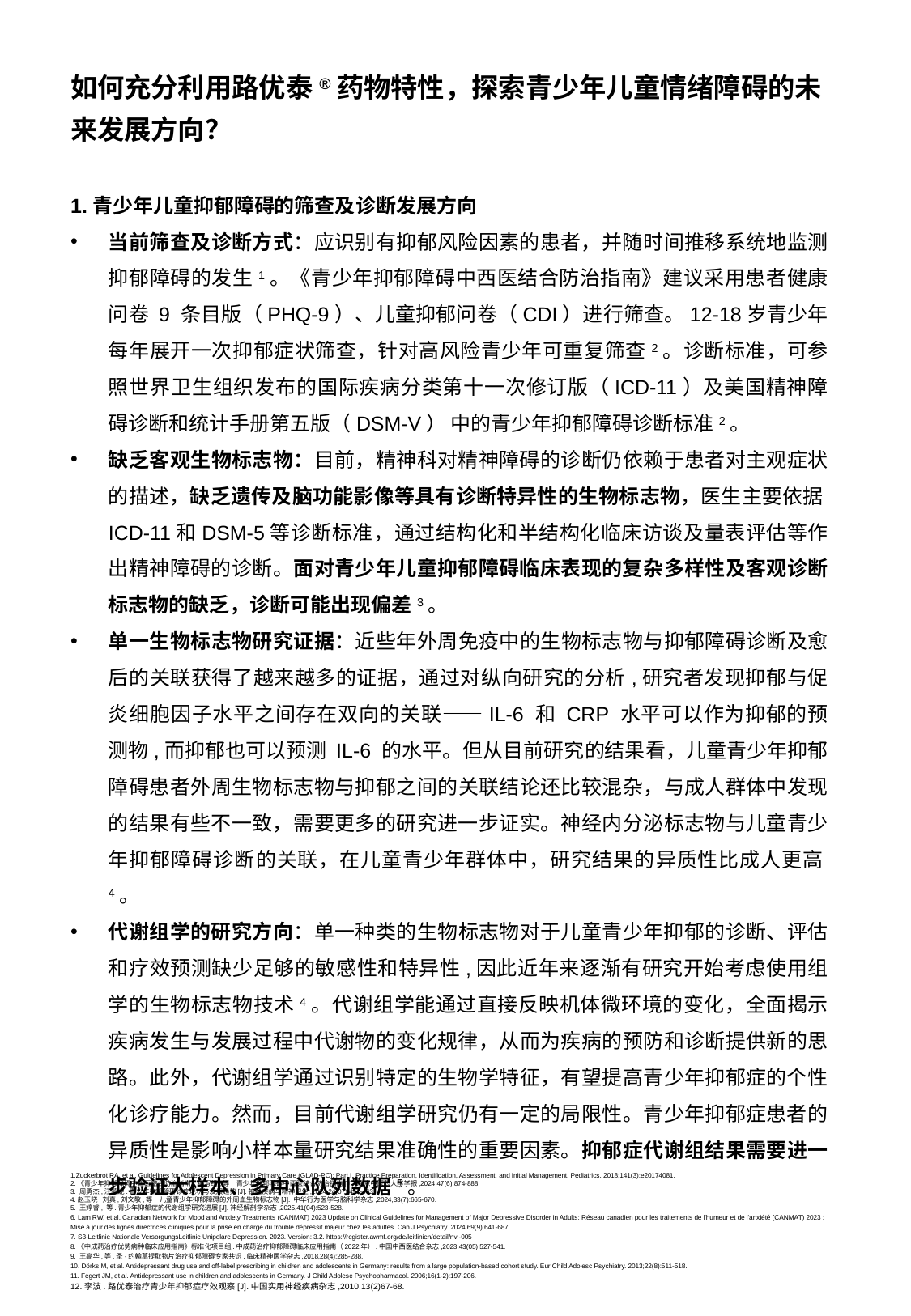

如何充分利用路优泰®药物特性，探索青少年儿童情绪障碍的未来发展方向？
1.青少年儿童抑郁障碍的筛查及诊断发展方向
当前筛查及诊断方式：应识别有抑郁风险因素的患者，并随时间推移系统地监测抑郁障碍的发生1。《青少年抑郁障碍中西医结合防治指南》建议采用患者健康问卷 9 条目版（PHQ-9）、儿童抑郁问卷（CDI）进行筛查。12-18岁青少年每年展开一次抑郁症状筛查，针对高风险青少年可重复筛查2。诊断标准，可参照世界卫生组织发布的国际疾病分类第十一次修订版（ICD-11）及美国精神障碍诊断和统计手册第五版（DSM-V） 中的青少年抑郁障碍诊断标准2。
缺乏客观生物标志物：目前，精神科对精神障碍的诊断仍依赖于患者对主观症状的描述，缺乏遗传及脑功能影像等具有诊断特异性的生物标志物，医生主要依据ICD-11和DSM-5等诊断标准，通过结构化和半结构化临床访谈及量表评估等作出精神障碍的诊断。面对青少年儿童抑郁障碍临床表现的复杂多样性及客观诊断标志物的缺乏，诊断可能出现偏差3。
单一生物标志物研究证据：近些年外周免疫中的生物标志物与抑郁障碍诊断及愈后的关联获得了越来越多的证据，通过对纵向研究的分析,研究者发现抑郁与促炎细胞因子水平之间存在双向的关联——IL-6 和 CRP 水平可以作为抑郁的预测物,而抑郁也可以预测 IL-6 的水平。但从目前研究的结果看，儿童青少年抑郁障碍患者外周生物标志物与抑郁之间的关联结论还比较混杂，与成人群体中发现的结果有些不一致，需要更多的研究进一步证实。神经内分泌标志物与儿童青少年抑郁障碍诊断的关联，在儿童青少年群体中，研究结果的异质性比成人更高4。
代谢组学的研究方向：单一种类的生物标志物对于儿童青少年抑郁的诊断、评估和疗效预测缺少足够的敏感性和特异性,因此近年来逐渐有研究开始考虑使用组学的生物标志物技术4。代谢组学能通过直接反映机体微环境的变化，全面揭示疾病发生与发展过程中代谢物的变化规律，从而为疾病的预防和诊断提供新的思路。此外，代谢组学通过识别特定的生物学特征，有望提高青少年抑郁症的个性化诊疗能力。然而，目前代谢组学研究仍有一定的局限性。青少年抑郁症患者的异质性是影响小样本量研究结果准确性的重要因素。抑郁症代谢组结果需要进一步验证大样本、多中心队列数据5。

1.Zuckerbrot RA, et al. Guidelines for Adolescent Depression in Primary Care (GLAD-PC): Part I. Practice Preparation, Identification, Assessment, and Initial Management. Pediatrics. 2018;141(3):e20174081.
2.《青少年抑郁障碍中西医结合防治指南》编写组,等. 青少年抑郁障碍中西医结合防治指南[J]. 北京中医药大学学报,2024,47(6):874-888.
3. 周勇杰,汪燕妮.青少年抑郁障碍诊疗现状与发展趋势[J].神经疾病与精神卫生,2024,24(07):457-463.
4.赵玉晓,刘真,刘文敬,等. 儿童青少年抑郁障碍的外周血生物标志物[J]. 中华行为医学与脑科学杂志,2024,33(7):665-670.
5. 王婷睿, 等.青少年抑郁症的代谢组学研究进展[J].神经解剖学杂志,2025,41(04):523-528.
6. Lam RW, et al. Canadian Network for Mood and Anxiety Treatments (CANMAT) 2023 Update on Clinical Guidelines for Management of Major Depressive Disorder in Adults: Réseau canadien pour les traitements de l'humeur et de l'anxiété (CANMAT) 2023 : Mise à jour des lignes directrices cliniques pour la prise en charge du trouble dépressif majeur chez les adultes. Can J Psychiatry. 2024;69(9):641-687.
7. S3-Leitlinie Nationale VersorgungsLeitlinie Unipolare Depression. 2023. Version: 3.2. https://register.awmf.org/de/leitlinien/detail/nvl-005
8.《中成药治疗优势病种临床应用指南》标准化项目组.中成药治疗抑郁障碍临床应用指南（2022年）.中国中西医结合杂志,2023,43(05):527-541.
9. 王高华,等.圣·约翰草提取物片治疗抑郁障碍专家共识.临床精神医学杂志,2018,28(4):285-288.
10. Dörks M, et al. Antidepressant drug use and off-label prescribing in children and adolescents in Germany: results from a large population-based cohort study. Eur Child Adolesc Psychiatry. 2013;22(8):511-518.
11. Fegert JM, et al. Antidepressant use in children and adolescents in Germany. J Child Adolesc Psychopharmacol. 2006;16(1-2):197-206.
12.李波.路优泰治疗青少年抑郁症疗效观察[J].中国实用神经疾病杂志,2010,13(2)67-68.